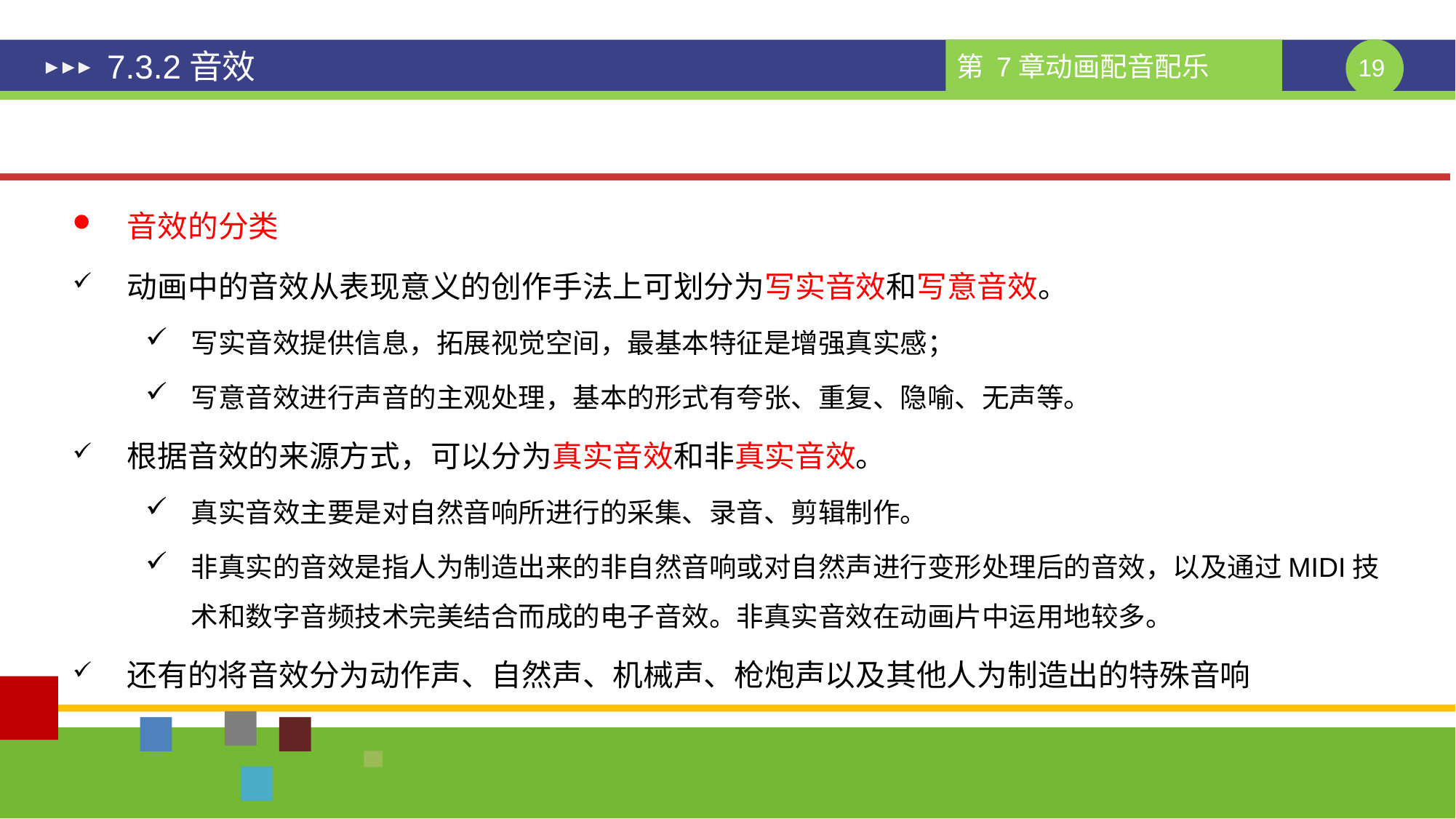

# 7.3.2音效

音效的分类
动画中的音效从表现意义的创作手法上可划分为写实音效和写意音效。
写实音效提供信息，拓展视觉空间，最基本特征是增强真实感；
写意音效进行声音的主观处理，基本的形式有夸张、重复、隐喻、无声等。
根据音效的来源方式，可以分为真实音效和非真实音效。
真实音效主要是对自然音响所进行的采集、录音、剪辑制作。
非真实的音效是指人为制造出来的非自然音响或对自然声进行变形处理后的音效，以及通过MIDI技术和数字音频技术完美结合而成的电子音效。非真实音效在动画片中运用地较多。
还有的将音效分为动作声、自然声、机械声、枪炮声以及其他人为制造出的特殊音响